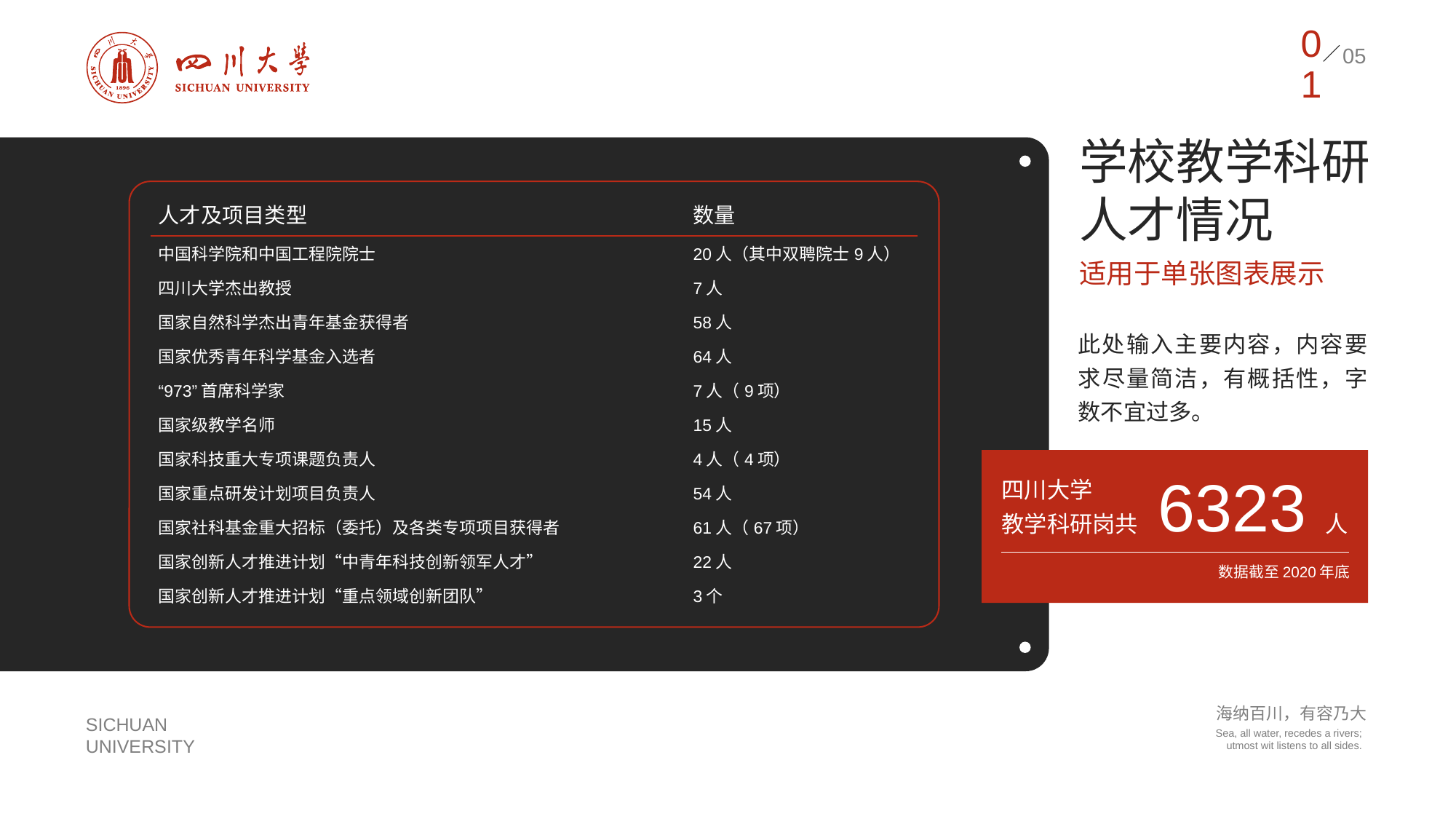

01
学校教学科研
人才情况

| 人才及项目类型 | 数量 |
| --- | --- |
| 中国科学院和中国工程院院士 | 20人（其中双聘院士9人） |
| 四川大学杰出教授 | 7人 |
| 国家自然科学杰出青年基金获得者 | 58人 |
| 国家优秀青年科学基金入选者 | 64人 |
| “973”首席科学家 | 7人（9项） |
| 国家级教学名师 | 15人 |
| 国家科技重大专项课题负责人 | 4人（4项） |
| 国家重点研发计划项目负责人 | 54人 |
| 国家社科基金重大招标（委托）及各类专项项目获得者 | 61人（67项） |
| 国家创新人才推进计划“中青年科技创新领军人才” | 22人 |
| 国家创新人才推进计划“重点领域创新团队” | 3个 |
适用于单张图表展示
此处输入主要内容，内容要求尽量简洁，有概括性，字数不宜过多。

6323
四川大学
教学科研岗共
人
数据截至2020年底